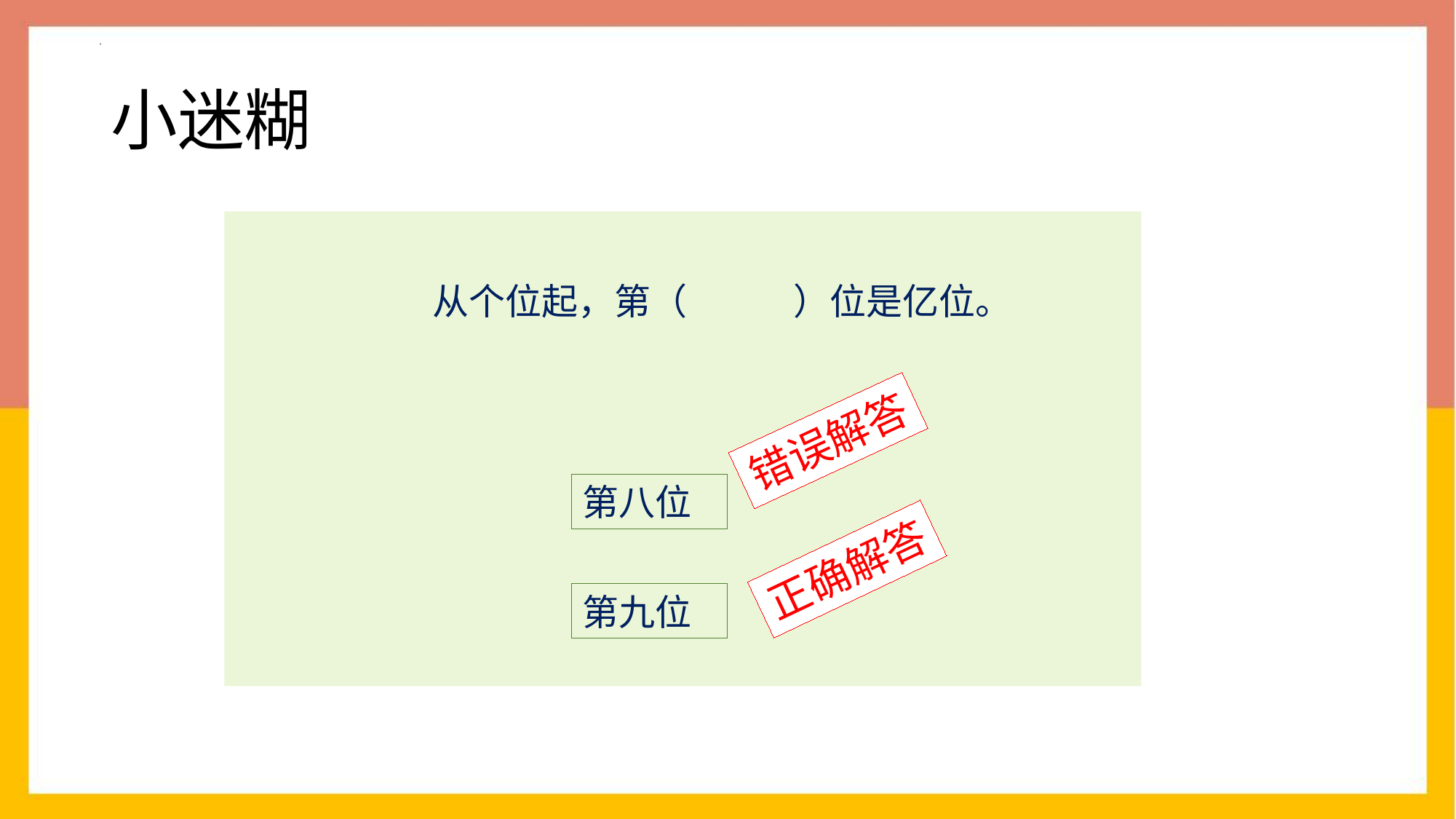

# 小迷糊

从个位起，第（             ）位是亿位。
错误解答
第八位
正确解答
第九位